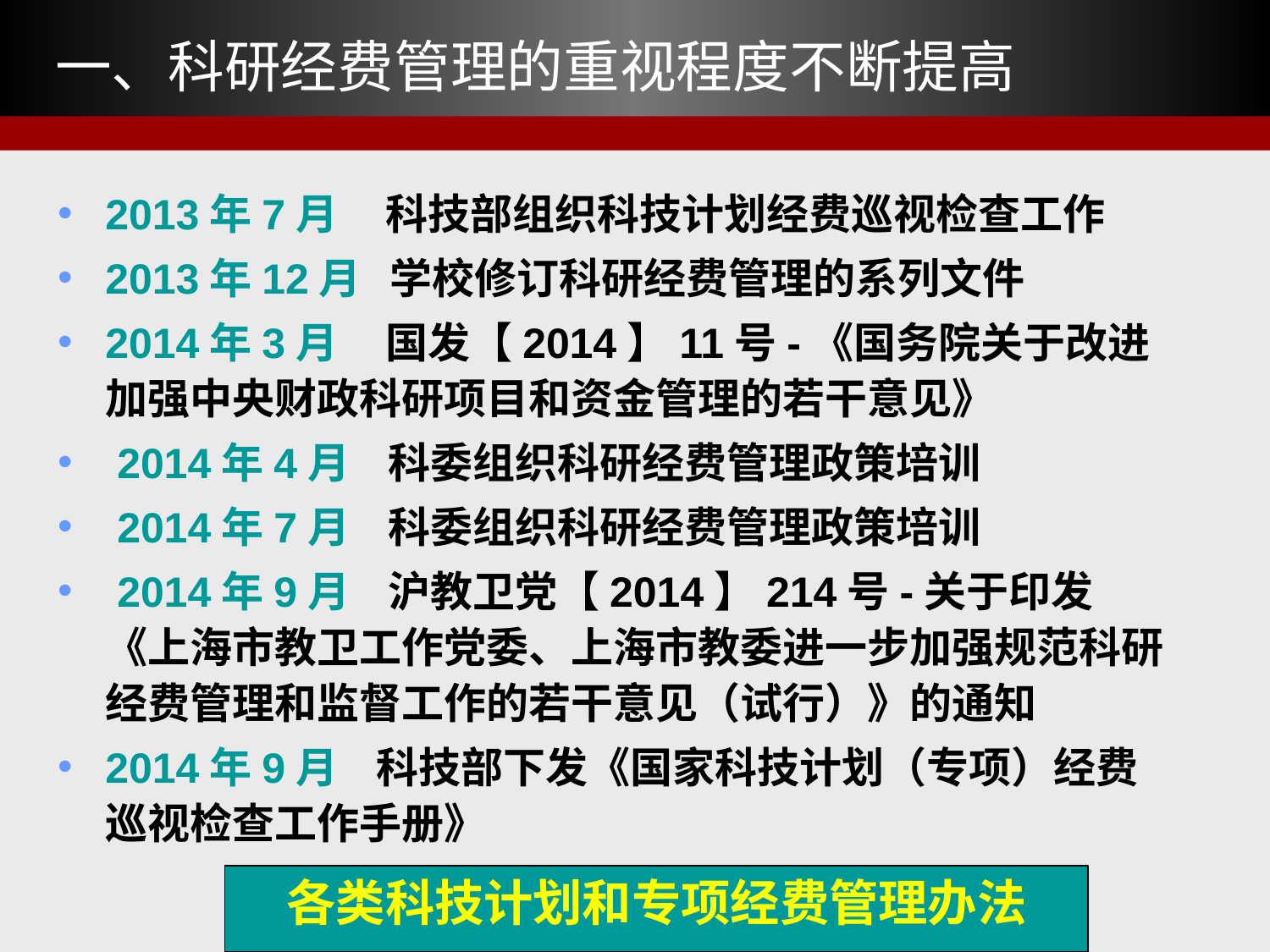

# 一、科研经费管理的重视程度不断提高
2013年7月     科技部组织科技计划经费巡视检查工作
2013年12月   学校修订科研经费管理的系列文件
2014年3月     国发【2014】11号-《国务院关于改进加强中央财政科研项目和资金管理的若干意见》
 2014年4月    科委组织科研经费管理政策培训
 2014年7月    科委组织科研经费管理政策培训
 2014年9月    沪教卫党【2014】214号-关于印发《上海市教卫工作党委、上海市教委进一步加强规范科研经费管理和监督工作的若干意见（试行）》的通知
2014年9月    科技部下发《国家科技计划（专项）经费巡视检查工作手册》
各类科技计划和专项经费管理办法